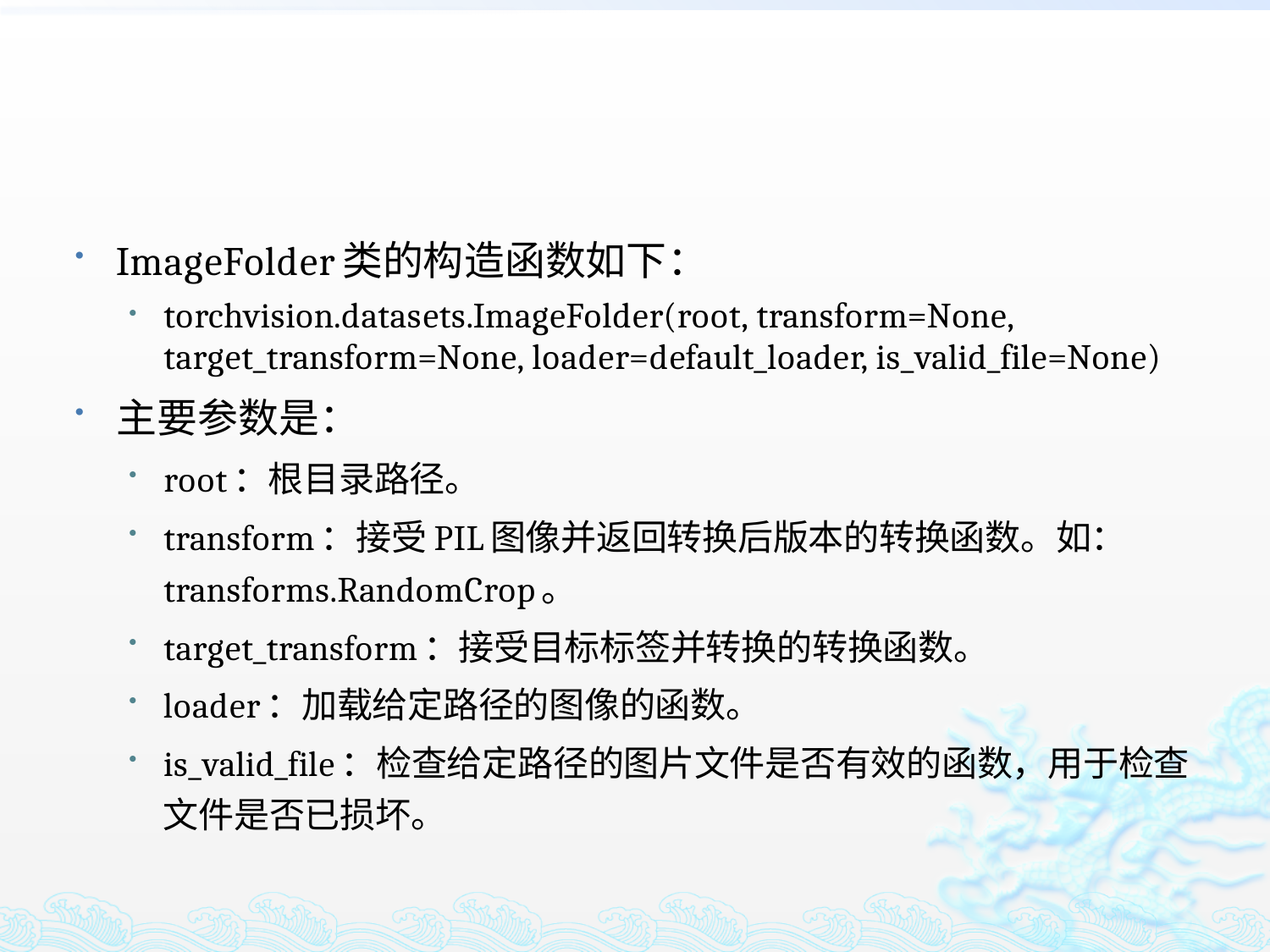

ImageFolder类的构造函数如下：
torchvision.datasets.ImageFolder(root, transform=None, target_transform=None, loader=default_loader, is_valid_file=None)
主要参数是：
root：根目录路径。
transform：接受PIL图像并返回转换后版本的转换函数。如：transforms.RandomCrop。
target_transform：接受目标标签并转换的转换函数。
loader：加载给定路径的图像的函数。
is_valid_file：检查给定路径的图片文件是否有效的函数，用于检查文件是否已损坏。